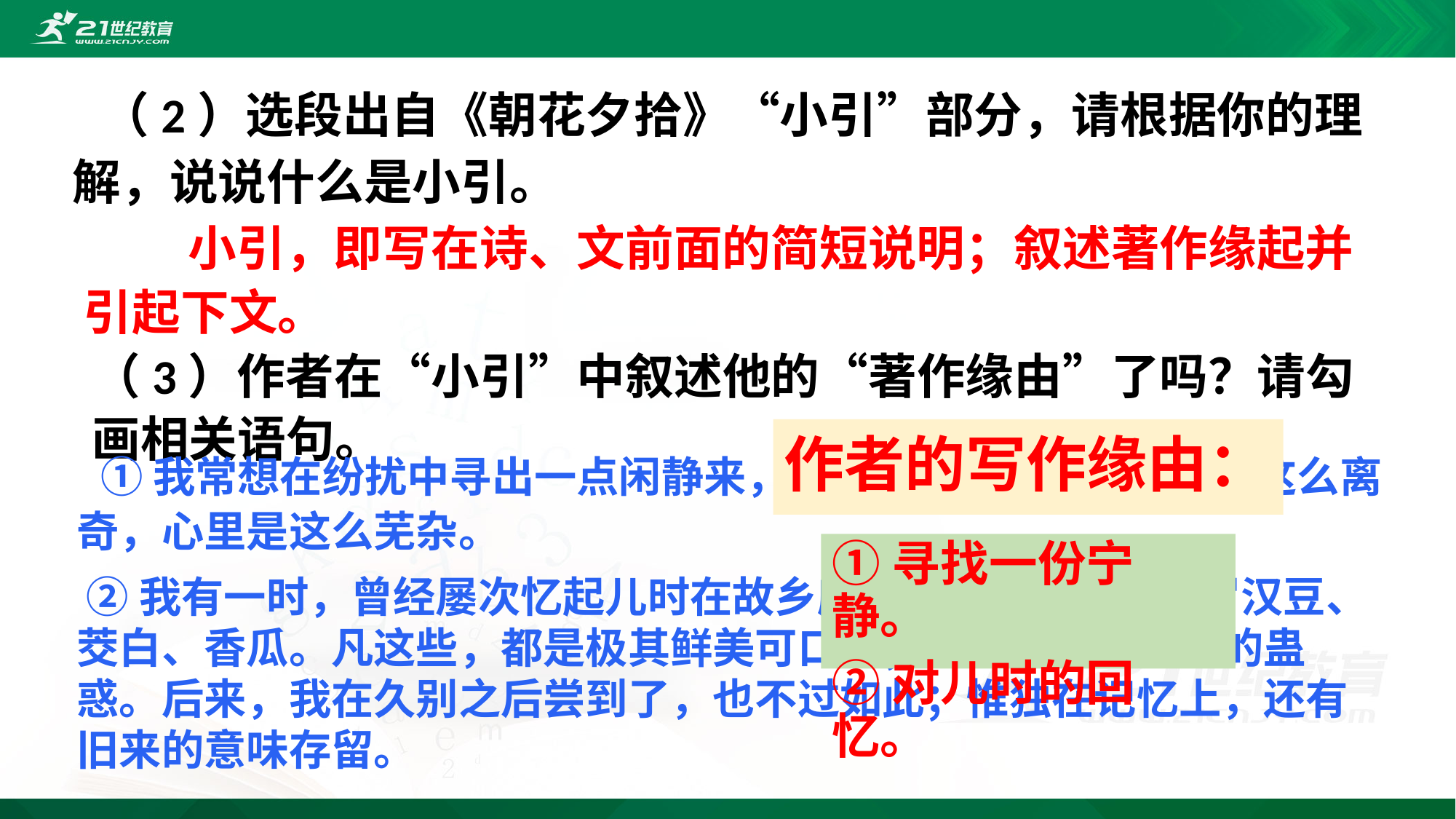

（2）选段出自《朝花夕拾》“小引”部分，请根据你的理解，说说什么是小引。
     小引，即写在诗、文前面的简短说明；叙述著作缘起并引起下文。
（3）作者在“小引”中叙述他的“著作缘由”了吗？请勾画相关语句。
# 作者的写作缘由：
  ①我常想在纷扰中寻出一点闲静来，然而委实不容易。目前是这么离奇，心里是这么芜杂。
 ②我有一时，曾经屡次忆起儿时在故乡所吃的蔬果：菱角、罗汉豆、茭白、香瓜。凡这些，都是极其鲜美可口的；都曾是使我思乡的蛊惑。后来，我在久别之后尝到了，也不过如此；惟独在记忆上，还有旧来的意味存留。
①寻找一份宁静。
②对儿时的回忆。